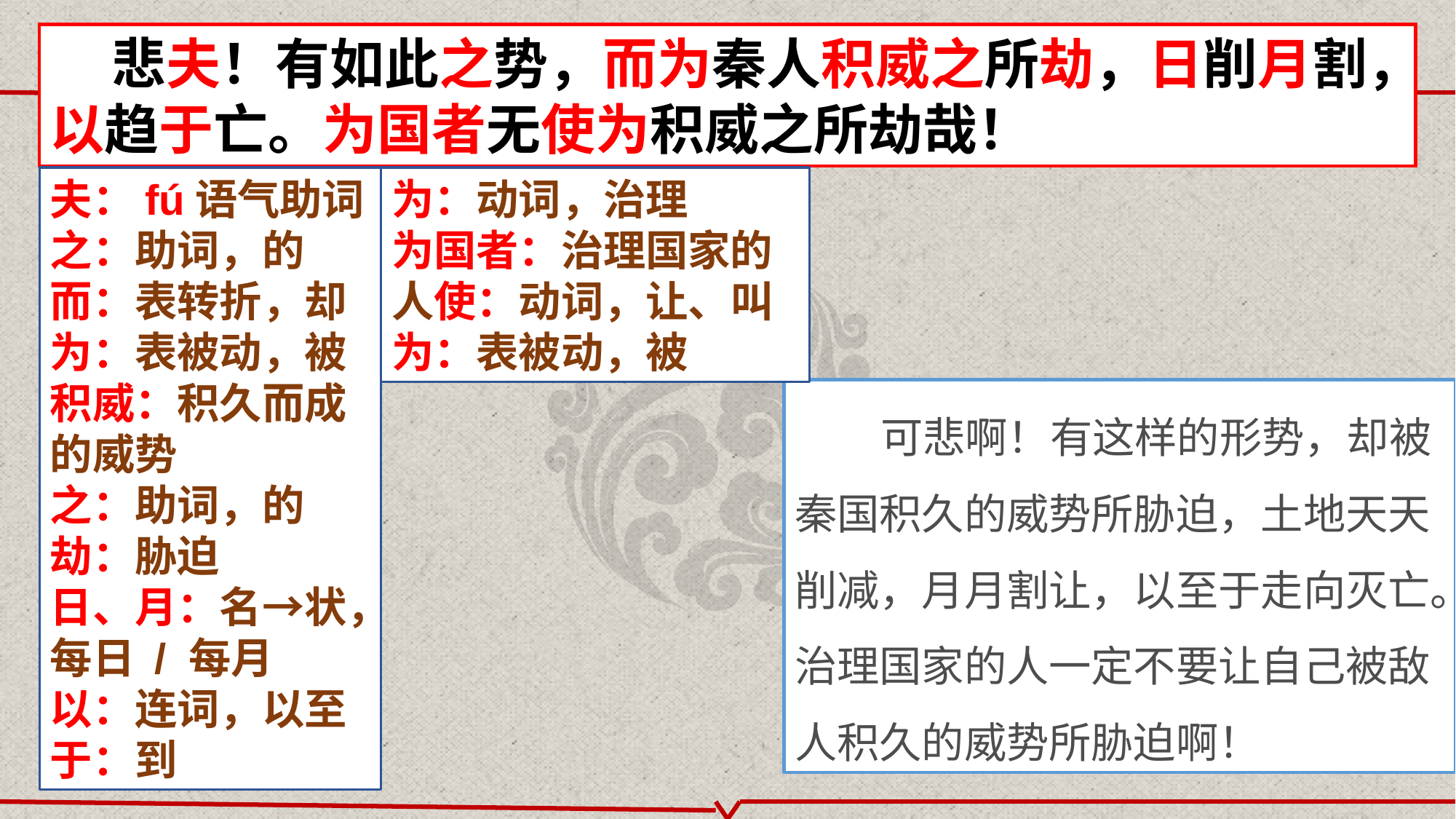

悲夫！有如此之势，而为秦人积威之所劫，日削月割，以趋于亡。为国者无使为积威之所劫哉！
夫：fú语气助词
之：助词，的
而：表转折，却
为：表被动，被
积威：积久而成的威势
之：助词，的
劫：胁迫
日、月：名→状，每日 / 每月
以：连词，以至
于：到
为：动词，治理
为国者：治理国家的人使：动词，让、叫
为：表被动，被
可悲啊！有这样的形势，却被秦国积久的威势所胁迫，土地天天削减，月月割让，以至于走向灭亡。治理国家的人一定不要让自己被敌人积久的威势所胁迫啊！